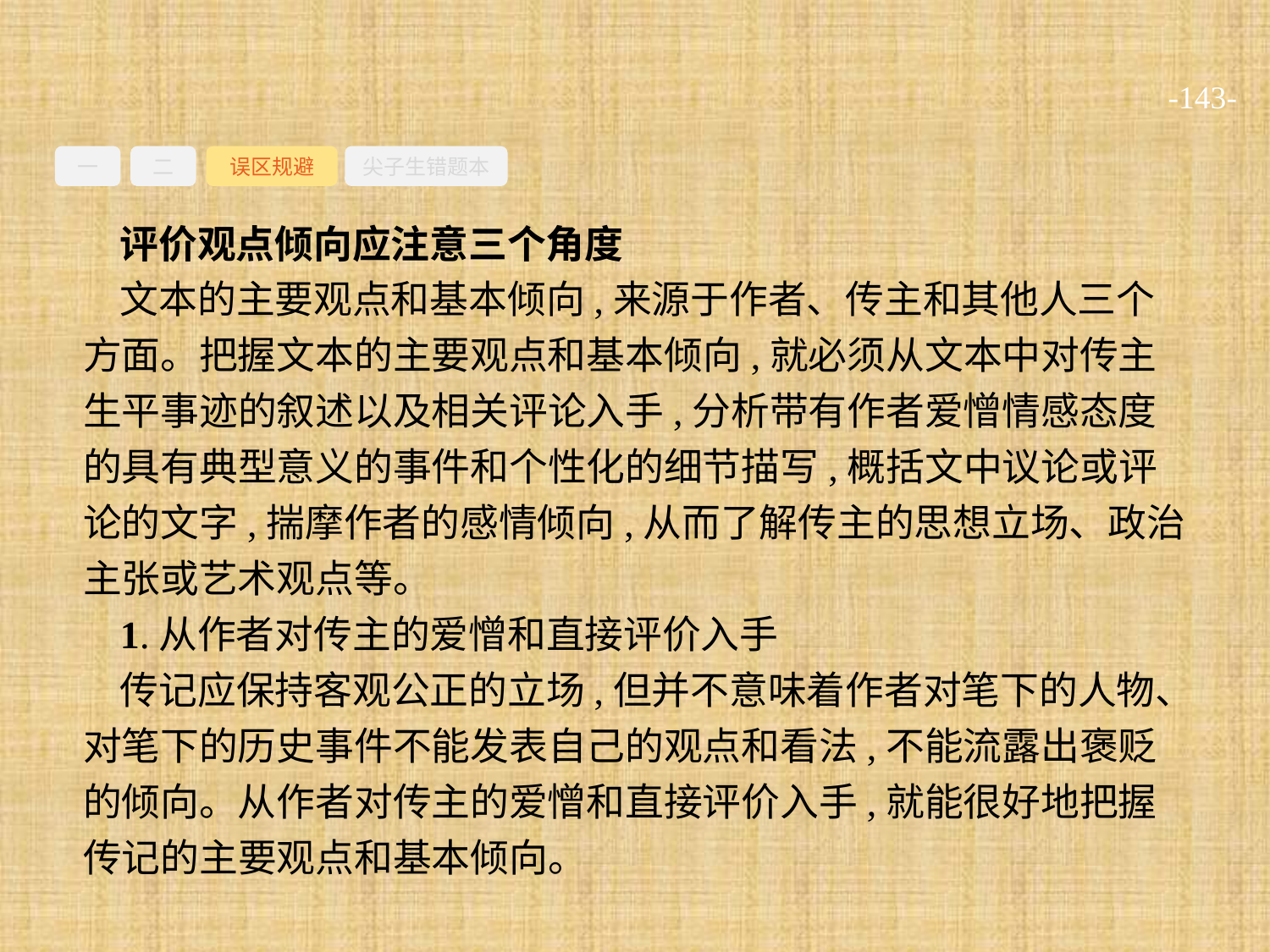

-143-
一
二
误区规避
尖子生错题本
评价观点倾向应注意三个角度
文本的主要观点和基本倾向,来源于作者、传主和其他人三个方面。把握文本的主要观点和基本倾向,就必须从文本中对传主生平事迹的叙述以及相关评论入手,分析带有作者爱憎情感态度的具有典型意义的事件和个性化的细节描写,概括文中议论或评论的文字,揣摩作者的感情倾向,从而了解传主的思想立场、政治主张或艺术观点等。
1.从作者对传主的爱憎和直接评价入手
传记应保持客观公正的立场,但并不意味着作者对笔下的人物、对笔下的历史事件不能发表自己的观点和看法,不能流露出褒贬的倾向。从作者对传主的爱憎和直接评价入手,就能很好地把握传记的主要观点和基本倾向。